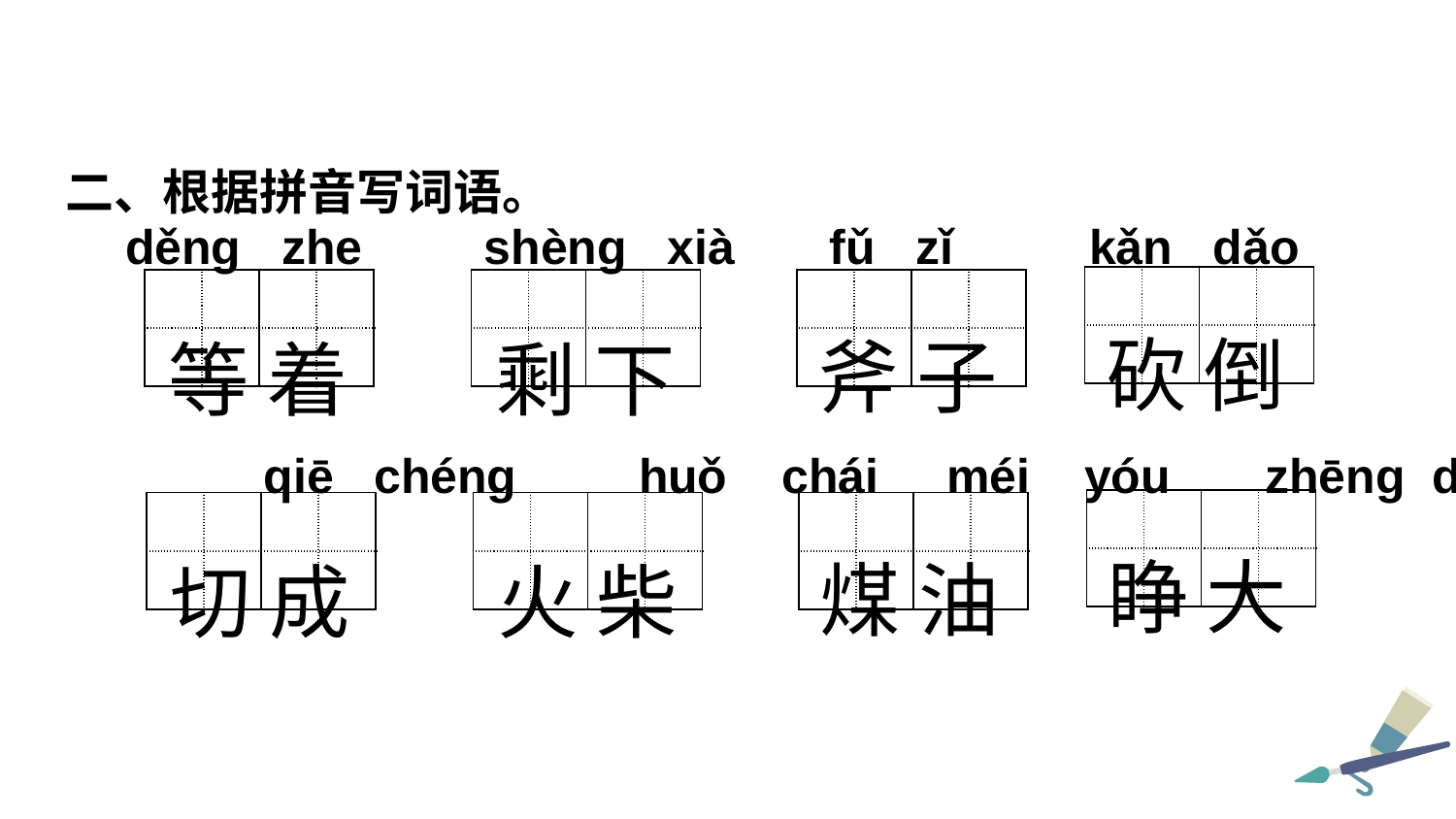

二、根据拼音写词语。
   děng   zhe         shèng   xià       fǔ   zǐ          kǎn   dǎo
|  |  |  |  |
| --- | --- | --- | --- |
|  |  |  |  |
砍 倒
|  |  |  |  |
| --- | --- | --- | --- |
|  |  |  |  |
|  |  |  |  |
| --- | --- | --- | --- |
|  |  |  |  |
|  |  |  |  |
| --- | --- | --- | --- |
|  |  |  |  |
斧 子
等 着
剩 下
  qiē   chéng         huǒ    chái     méi    yóu       zhēng  dà
|  |  |  |  |
| --- | --- | --- | --- |
|  |  |  |  |
睁 大
|  |  |  |  |
| --- | --- | --- | --- |
|  |  |  |  |
|  |  |  |  |
| --- | --- | --- | --- |
|  |  |  |  |
|  |  |  |  |
| --- | --- | --- | --- |
|  |  |  |  |
煤 油
切 成
火 柴